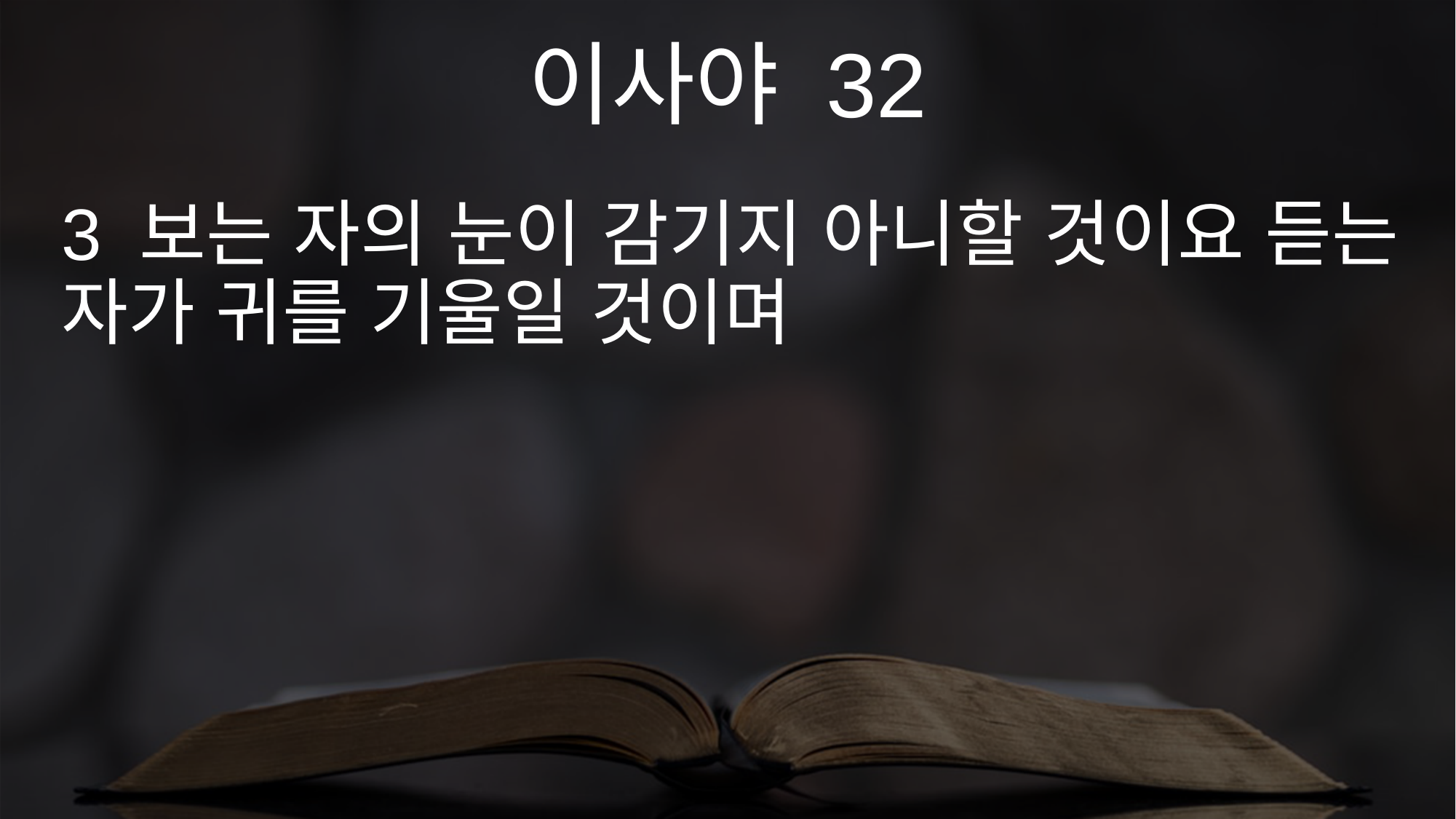

이사야 32
3 보는 자의 눈이 감기지 아니할 것이요 듣는 자가 귀를 기울일 것이며